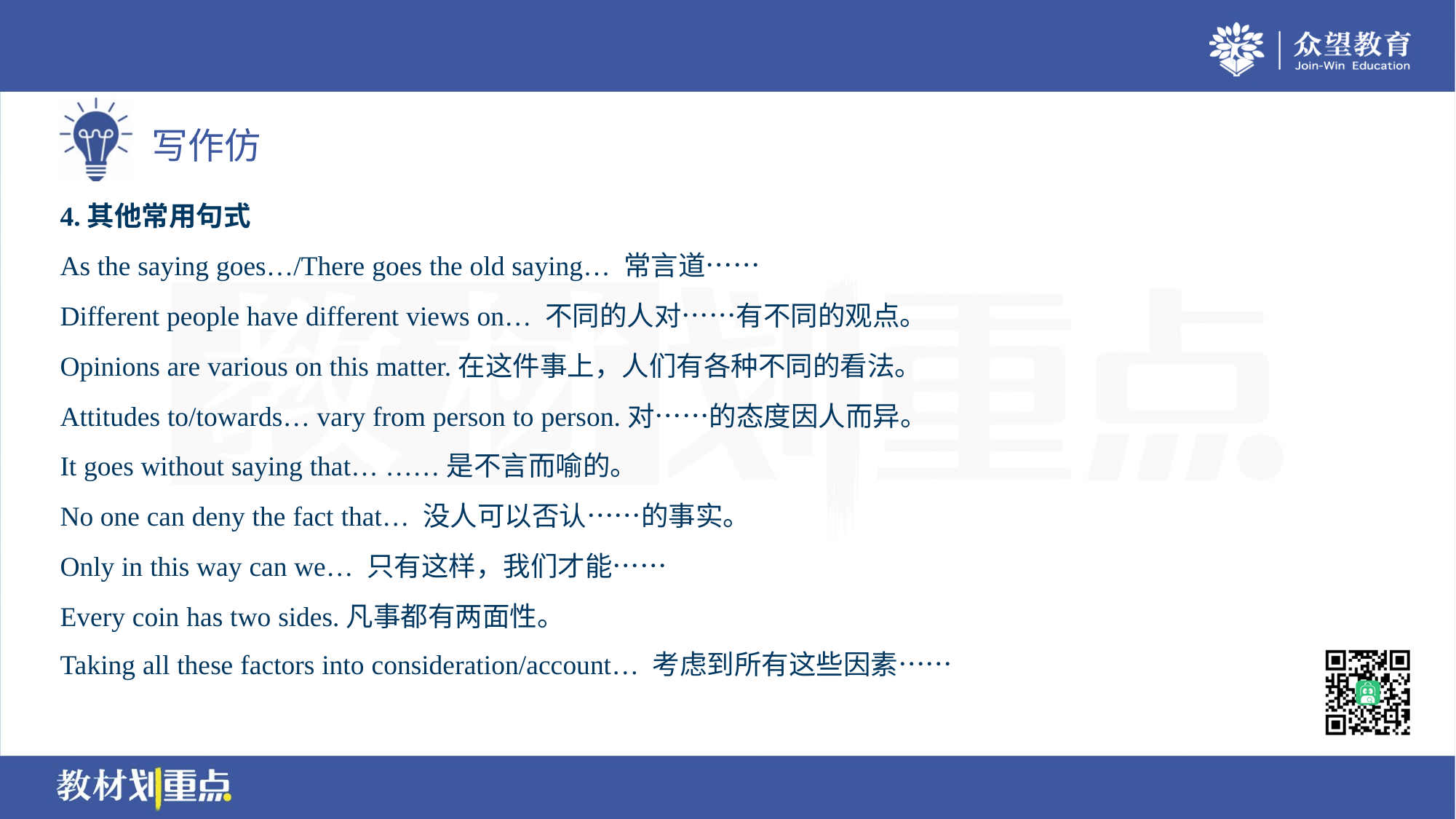

4.其他常用句式
As the saying goes…/There goes the old saying… 常言道……
Different people have different views on… 不同的人对……有不同的观点。
Opinions are various on this matter.在这件事上，人们有各种不同的看法。
Attitudes to/towards… vary from person to person.对……的态度因人而异。
It goes without saying that… ……是不言而喻的。
No one can deny the fact that… 没人可以否认……的事实。
Only in this way can we… 只有这样，我们才能……
Every coin has two sides.凡事都有两面性。
Taking all these factors into consideration/account… 考虑到所有这些因素……